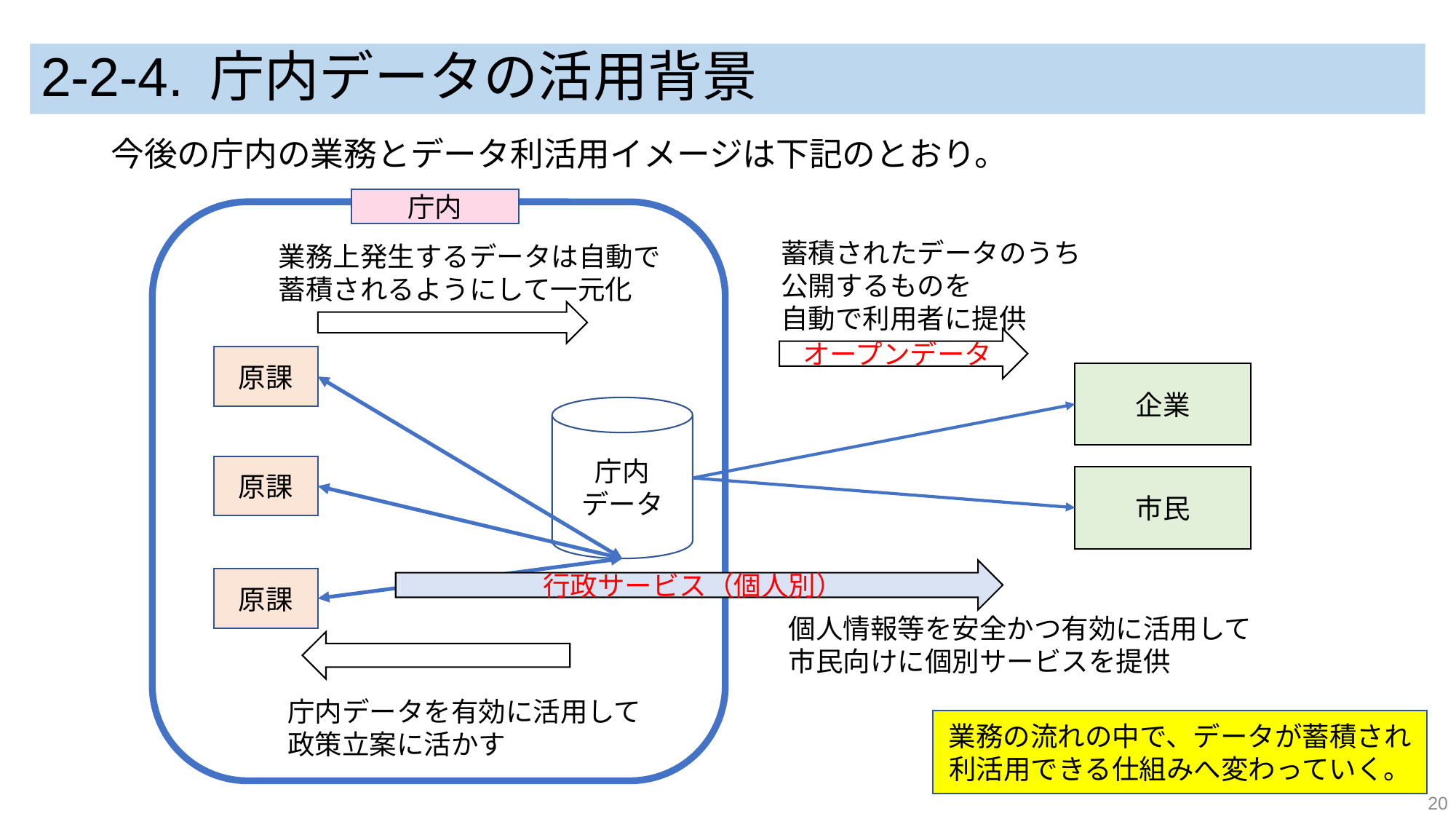

# 2-2-4. 庁内データの活用背景
今後の庁内の業務とデータ利活用イメージは下記のとおり。
庁内

蓄積されたデータのうち
公開するものを
自動で利用者に提供
業務上発生するデータは自動で
蓄積されるようにして一元化

オープンデータ
原課
企業
庁内
データ
原課
市民
行政サービス（個人別）
原課
個人情報等を安全かつ有効に活用して
市民向けに個別サービスを提供

庁内データを有効に活用して
政策立案に活かす
業務の流れの中で、データが蓄積され利活用できる仕組みへ変わっていく。
20